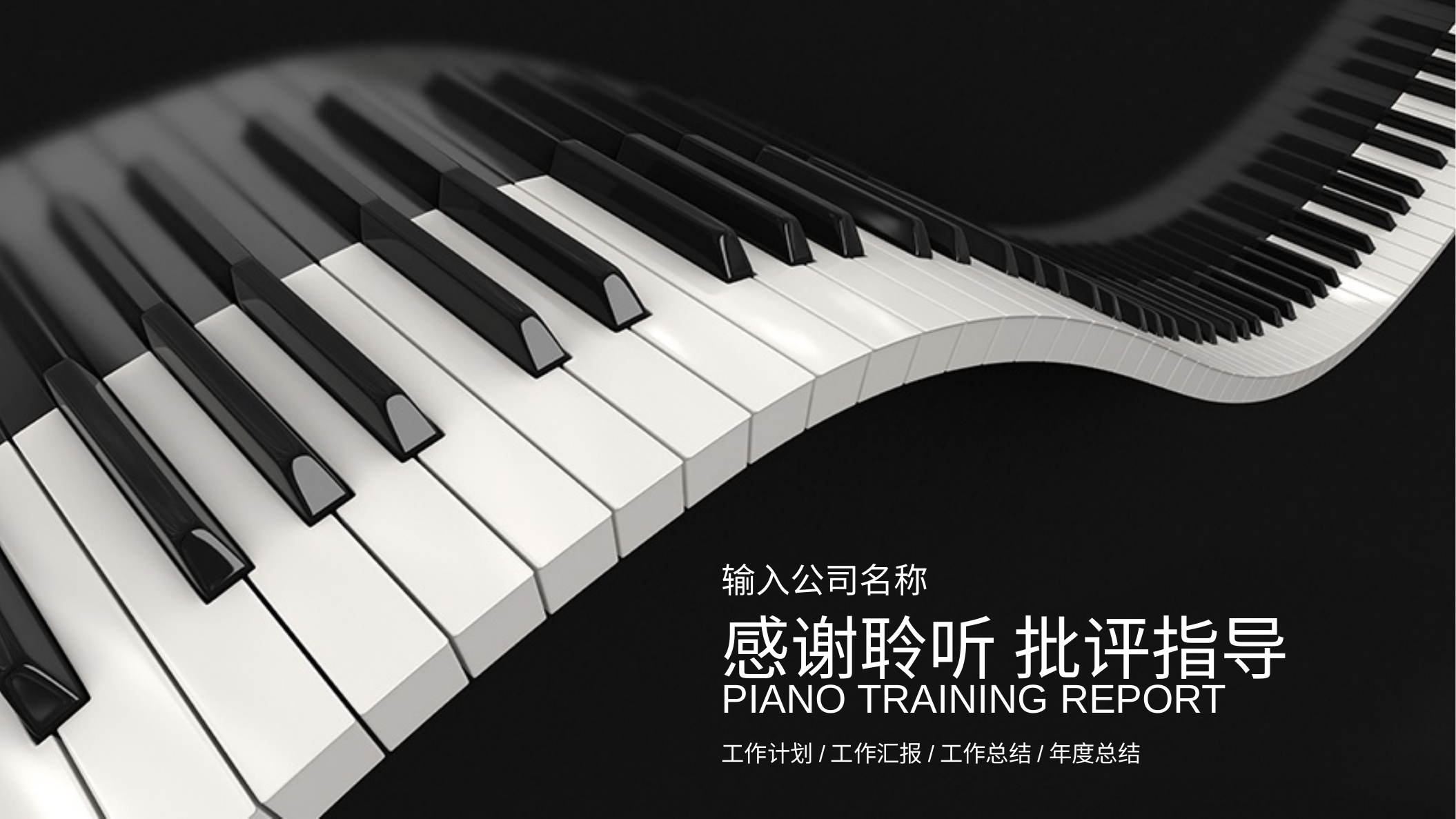

输入公司名称
感谢聆听 批评指导
PIANO TRAINING REPORT
工作计划/工作汇报/工作总结/年度总结